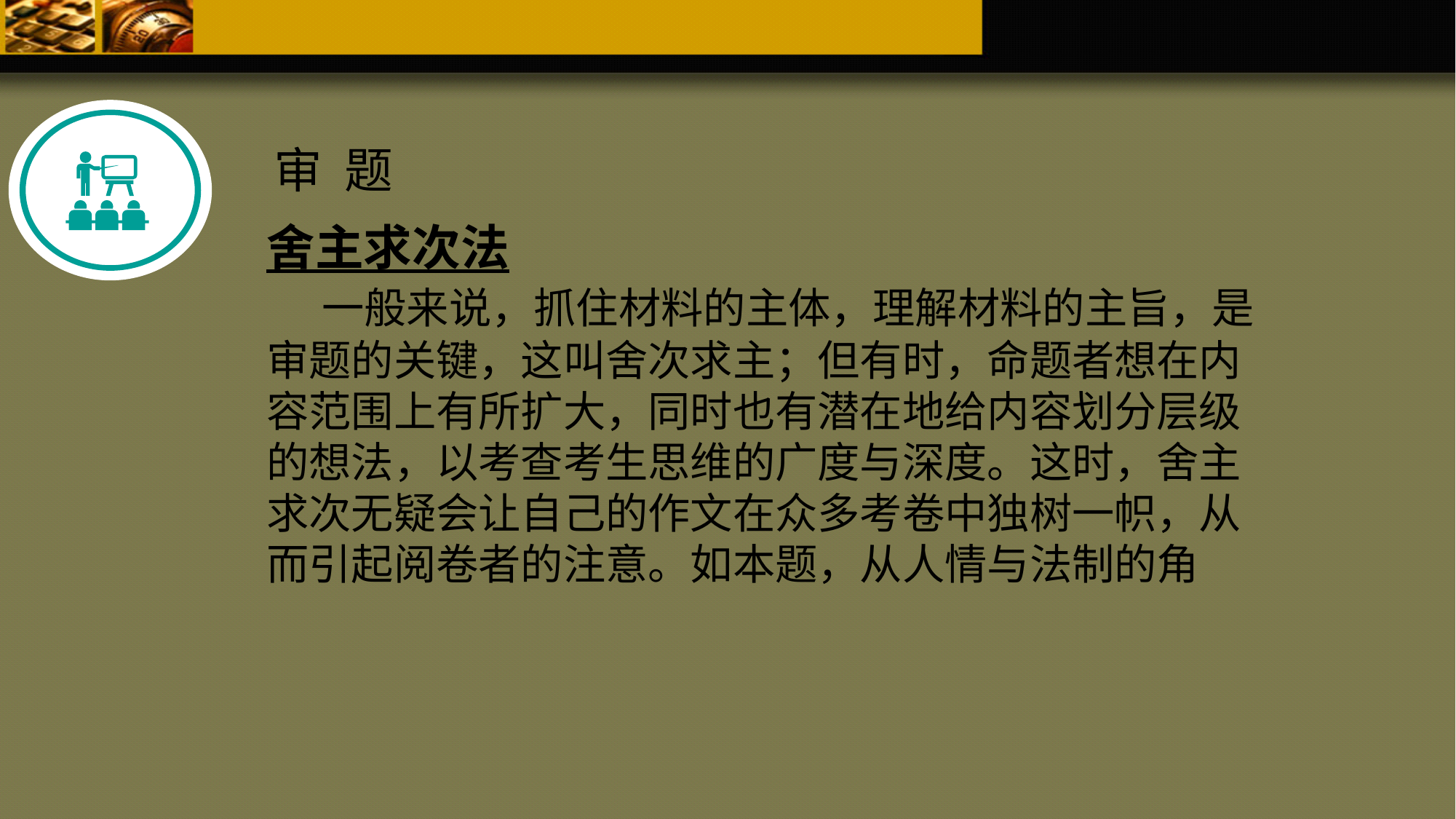

审  题

舍主求次法
    一般来说，抓住材料的主体，理解材料的主旨，是审题的关键，这叫舍次求主；但有时，命题者想在内容范围上有所扩大，同时也有潜在地给内容划分层级的想法，以考查考生思维的广度与深度。这时，舍主求次无疑会让自己的作文在众多考卷中独树一帜，从而引起阅卷者的注意。如本题，从人情与法制的角